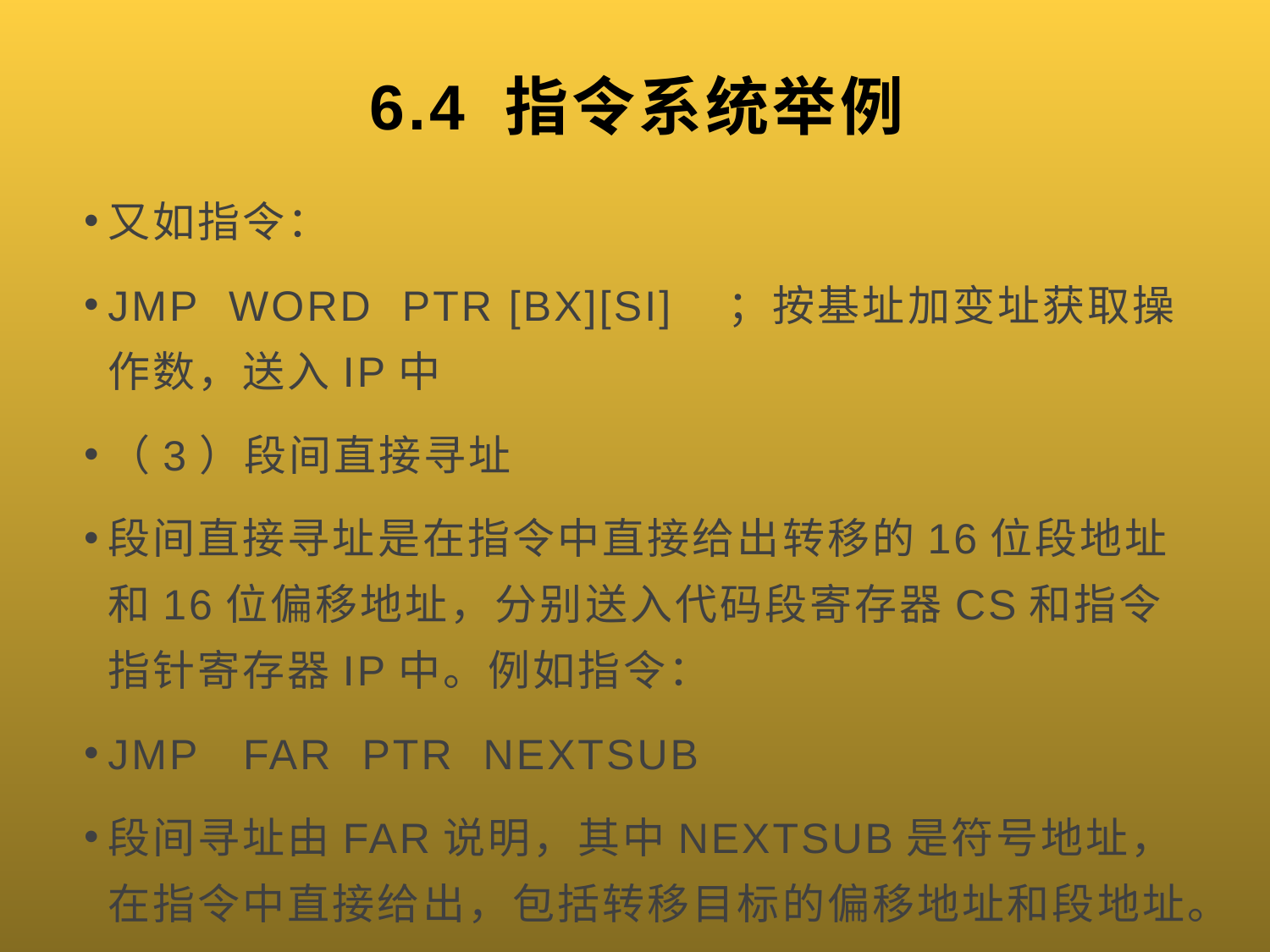

# 6.4 指令系统举例
又如指令：
JMP  WORD  PTR [BX][SI]   ；按基址加变址获取操作数，送入IP中
（3）段间直接寻址
段间直接寻址是在指令中直接给出转移的16位段地址和16位偏移地址，分别送入代码段寄存器CS和指令指针寄存器IP中。例如指令：
JMP   FAR  PTR  NEXTSUB
段间寻址由FAR说明，其中NEXTSUB是符号地址，在指令中直接给出，包括转移目标的偏移地址和段地址。